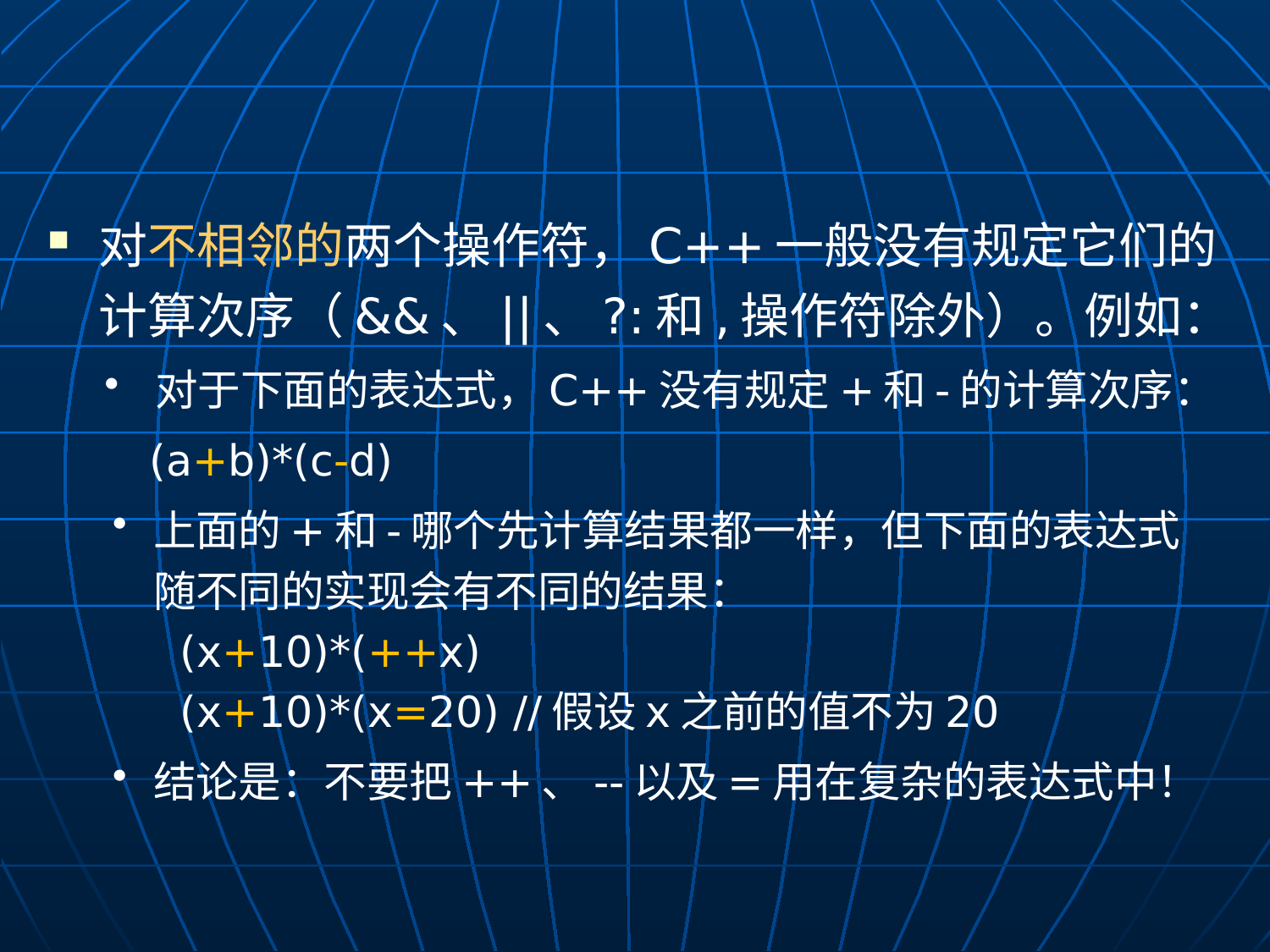

#
对不相邻的两个操作符，C++一般没有规定它们的计算次序（&&、||、?:和,操作符除外）。例如：
对于下面的表达式，C++没有规定+和-的计算次序：
	 (a+b)*(c-d)
上面的+和-哪个先计算结果都一样，但下面的表达式随不同的实现会有不同的结果：
     (x+10)*(++x)
     (x+10)*(x=20) //假设x之前的值不为20
结论是：不要把++、--以及=用在复杂的表达式中！